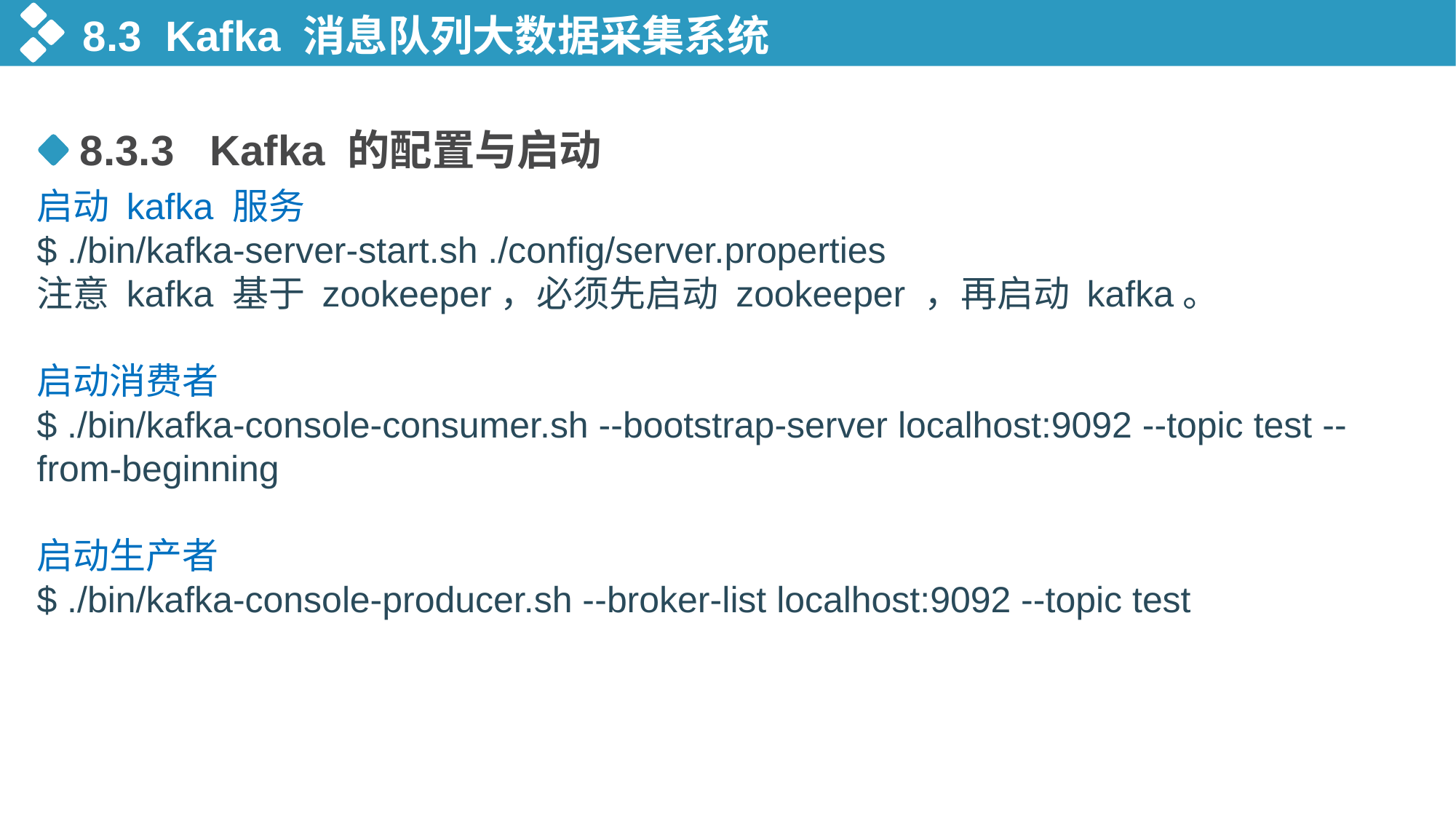

8.3  Kafka 消息队列大数据采集系统

8.3.3   Kafka 的配置与启动

启动 kafka 服务
$ ./bin/kafka-server-start.sh ./config/server.properties
注意 kafka 基于 zookeeper，必须先启动 zookeeper ，再启动 kafka。

启动消费者
$ ./bin/kafka-console-consumer.sh --bootstrap-server localhost:9092 --topic test --from-beginning

启动生产者
$ ./bin/kafka-console-producer.sh --broker-list localhost:9092 --topic test